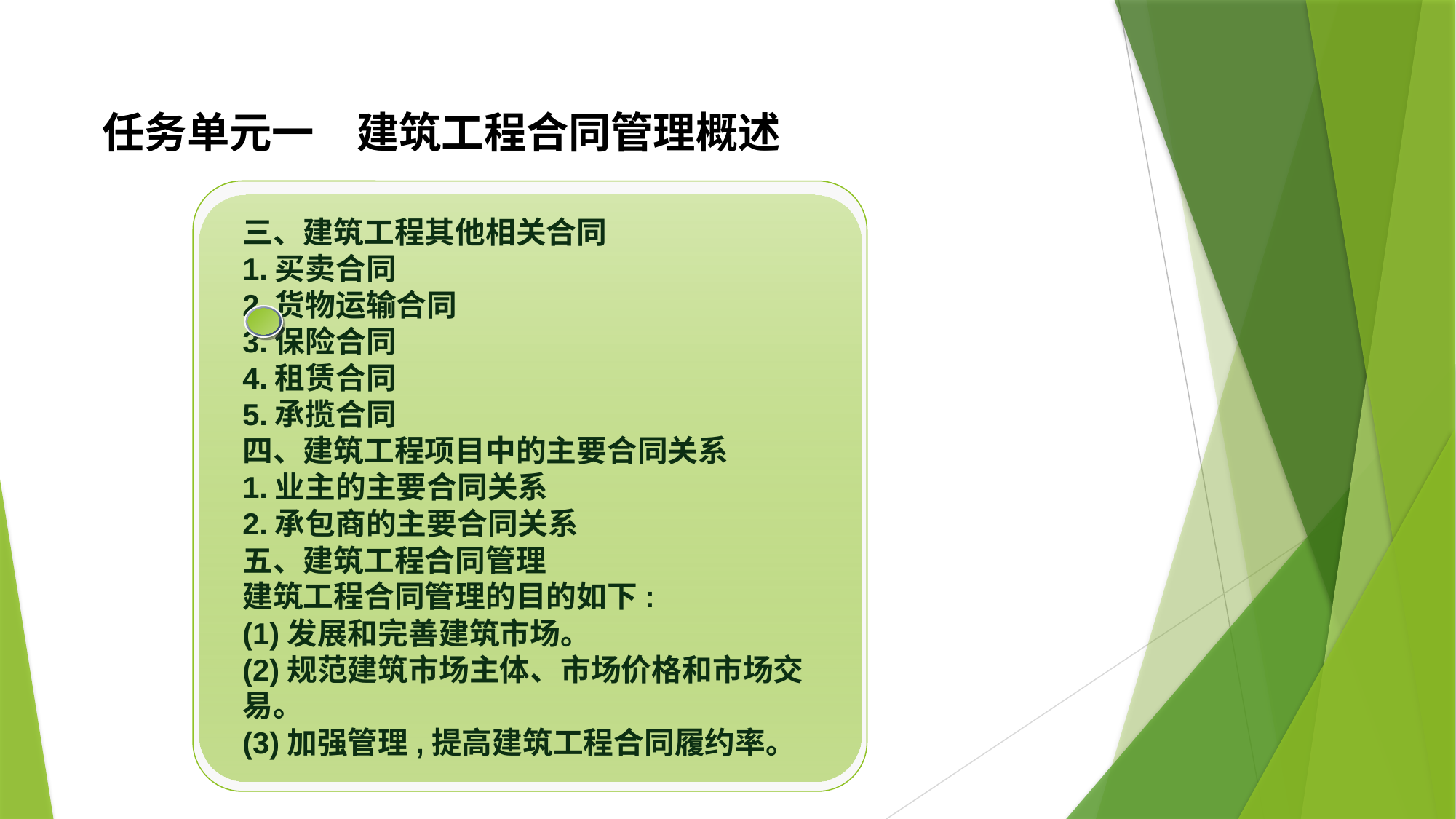

# 任务单元一　建筑工程合同管理概述

三、建筑工程其他相关合同
1.买卖合同
2.货物运输合同
3.保险合同
4.租赁合同
5.承揽合同
四、建筑工程项目中的主要合同关系
1.业主的主要合同关系
2.承包商的主要合同关系
五、建筑工程合同管理
建筑工程合同管理的目的如下:
(1)发展和完善建筑市场。
(2)规范建筑市场主体、市场价格和市场交易。
(3)加强管理,提高建筑工程合同履约率。